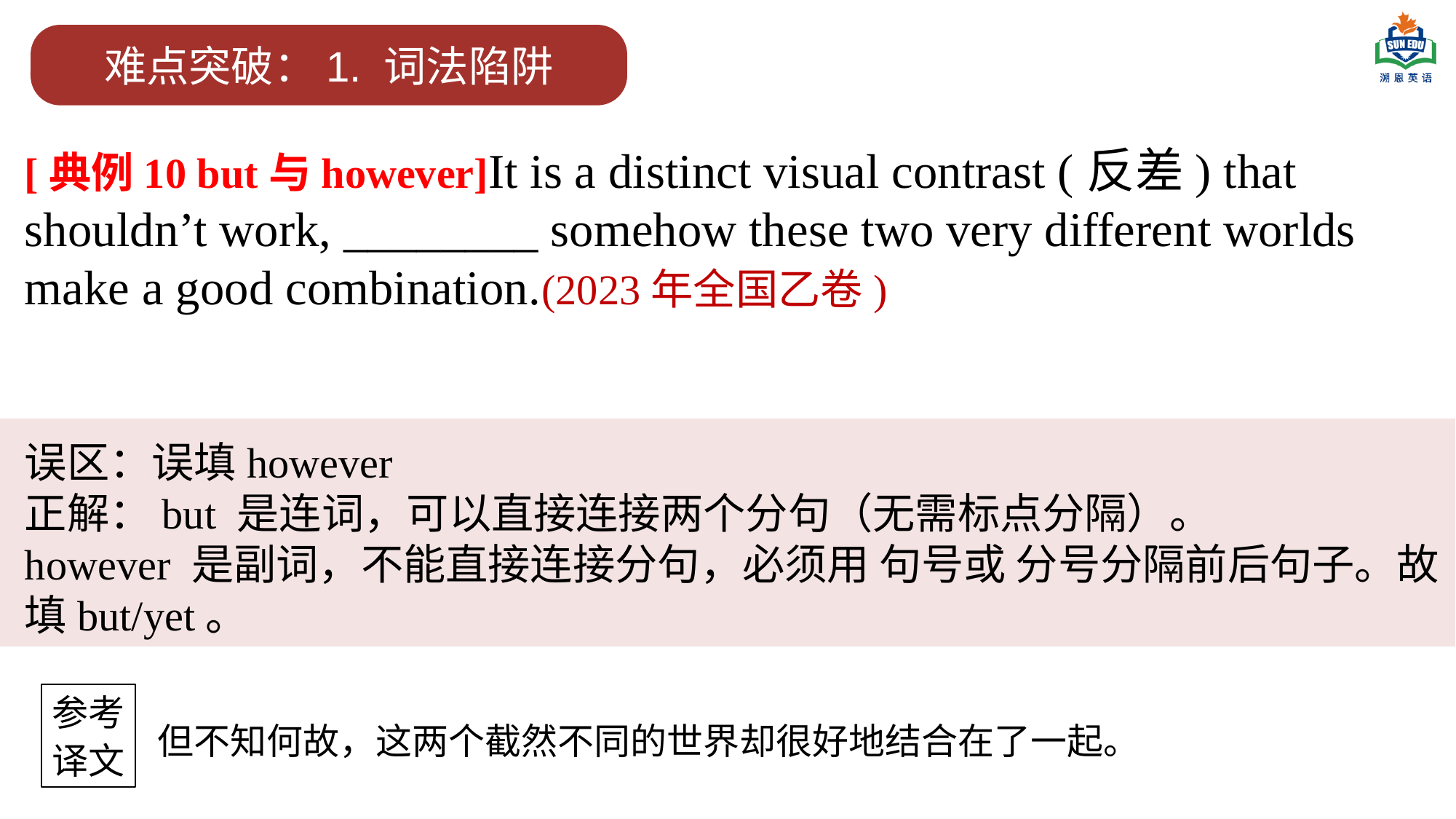

难点突破：1. 词法陷阱
[典例10 but与however]It is a distinct visual contrast (反差) that shouldn’t work, ________ somehow these two very different worlds make a good combination.(2023年全国乙卷)

误区：误填however
正解：but 是连词，可以直接连接两个分句（无需标点分隔）。
however 是副词，不能直接连接分句，必须用 句号或 分号分隔前后句子。故填but/yet。
参考
译文
但不知何故，这两个截然不同的世界却很好地结合在了一起。